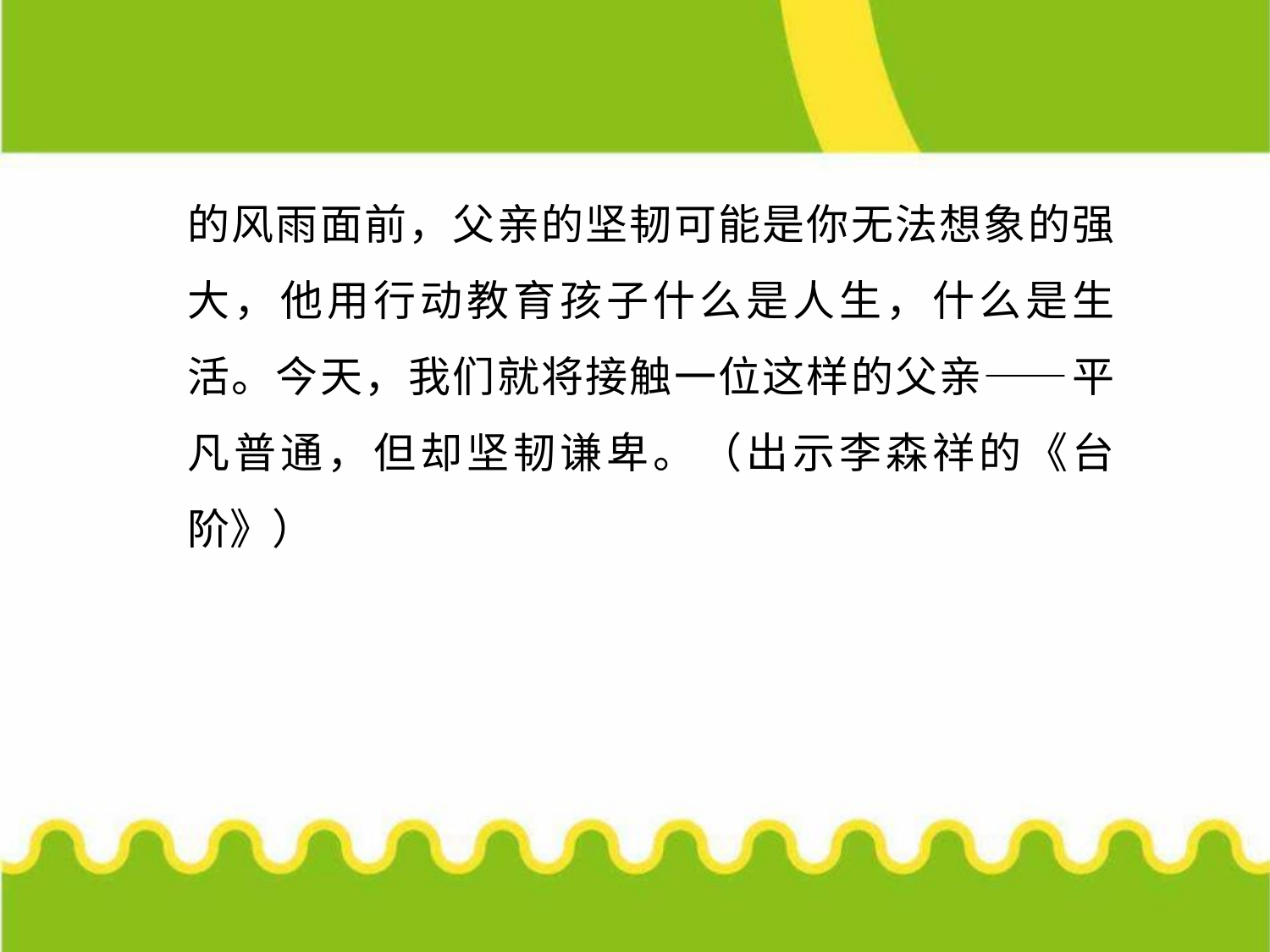

的风雨面前，父亲的坚韧可能是你无法想象的强大，他用行动教育孩子什么是人生，什么是生活。今天，我们就将接触一位这样的父亲——平凡普通，但却坚韧谦卑。（出示李森祥的《台阶》）